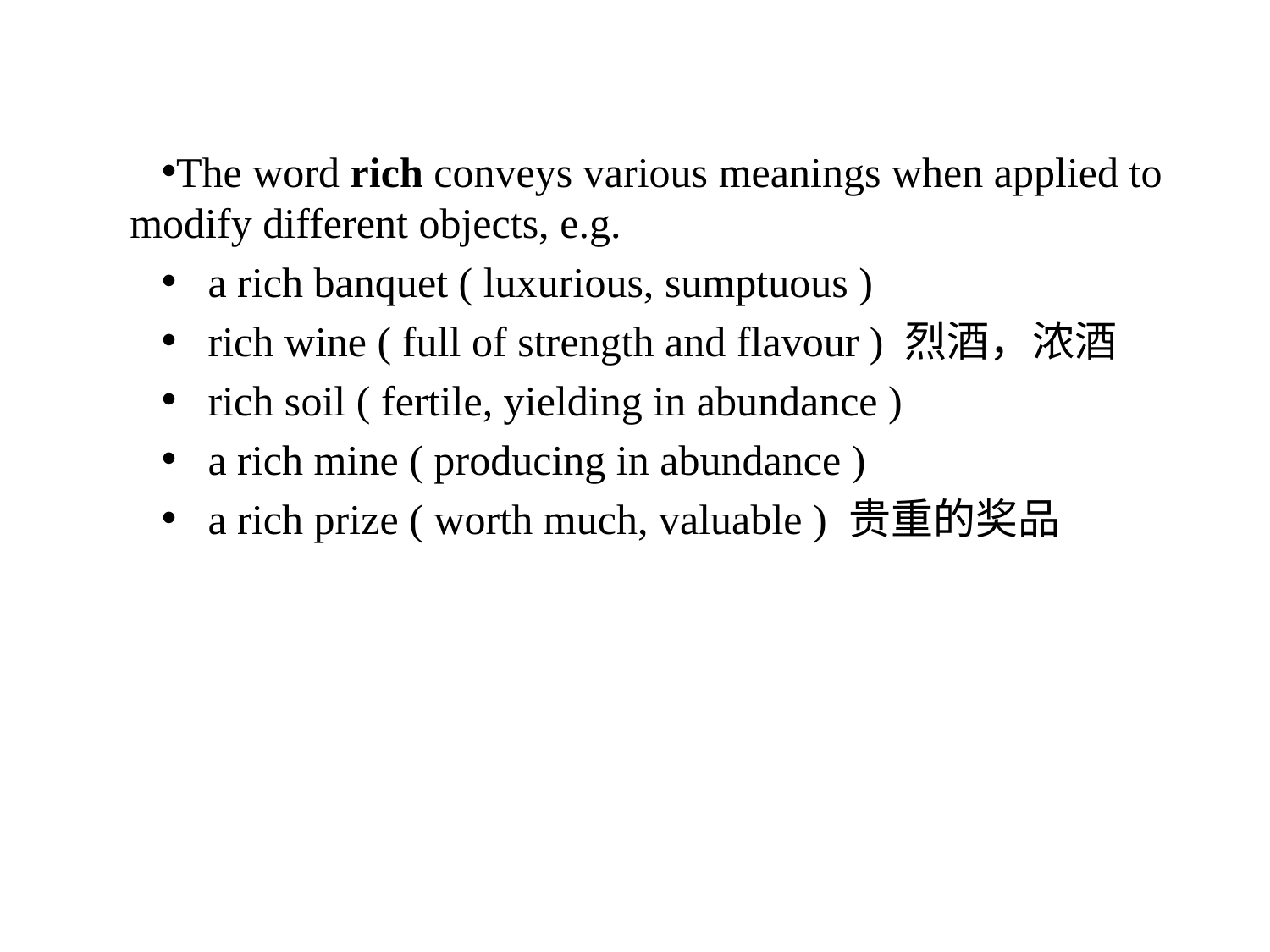

The word rich conveys various meanings when applied to modify different objects, e.g.
   a rich banquet ( luxurious, sumptuous )
   rich wine ( full of strength and flavour ) 烈酒，浓酒
   rich soil ( fertile, yielding in abundance )
   a rich mine ( producing in abundance )
   a rich prize ( worth much, valuable ) 贵重的奖品